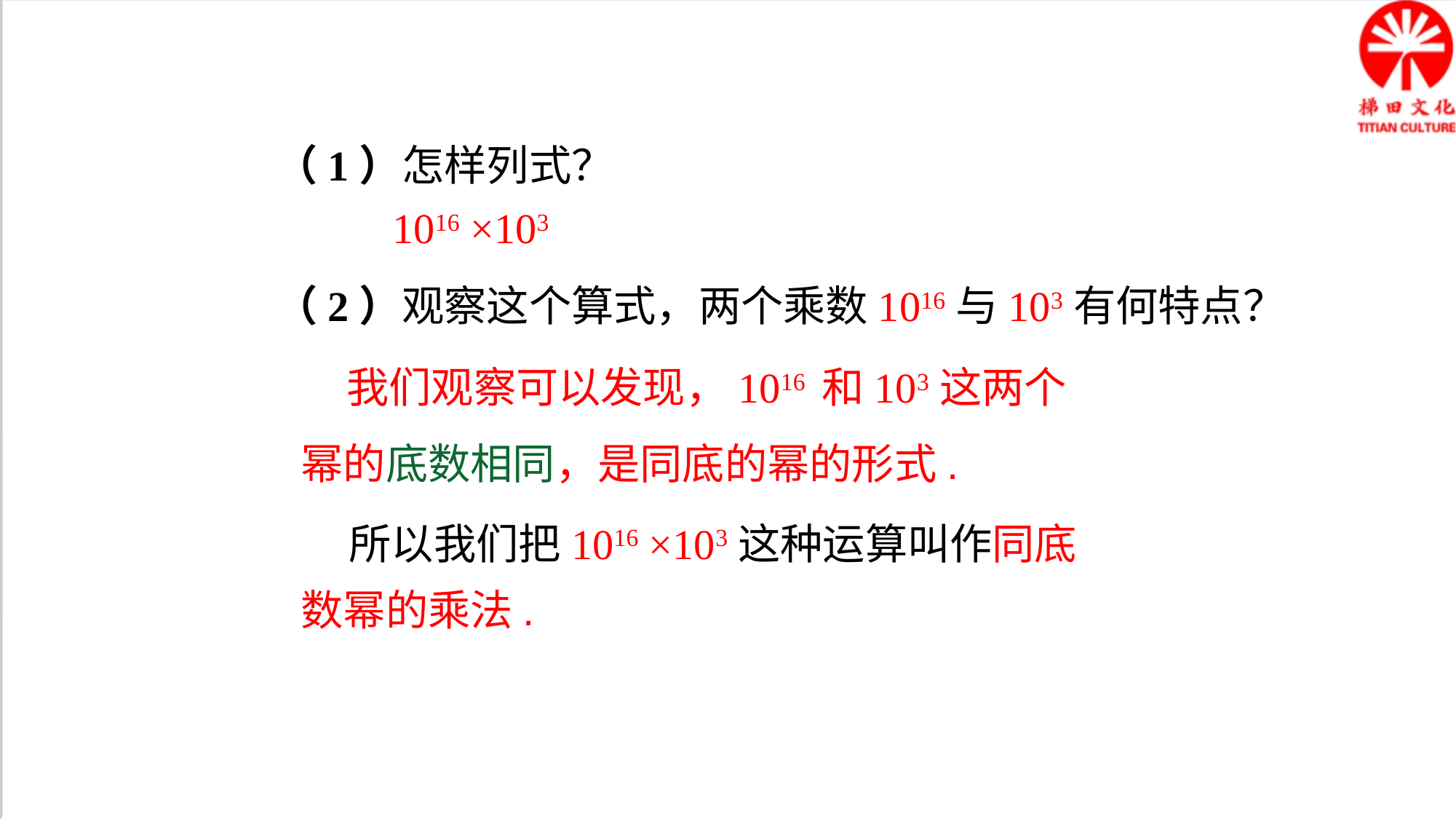

（1）怎样列式？
 1016 ×103
（2）观察这个算式，两个乘数1016与103有何特点？
    我们观察可以发现，1016 和103这两个幂的底数相同，是同底的幂的形式.
    所以我们把1016 ×103这种运算叫作同底数幂的乘法.